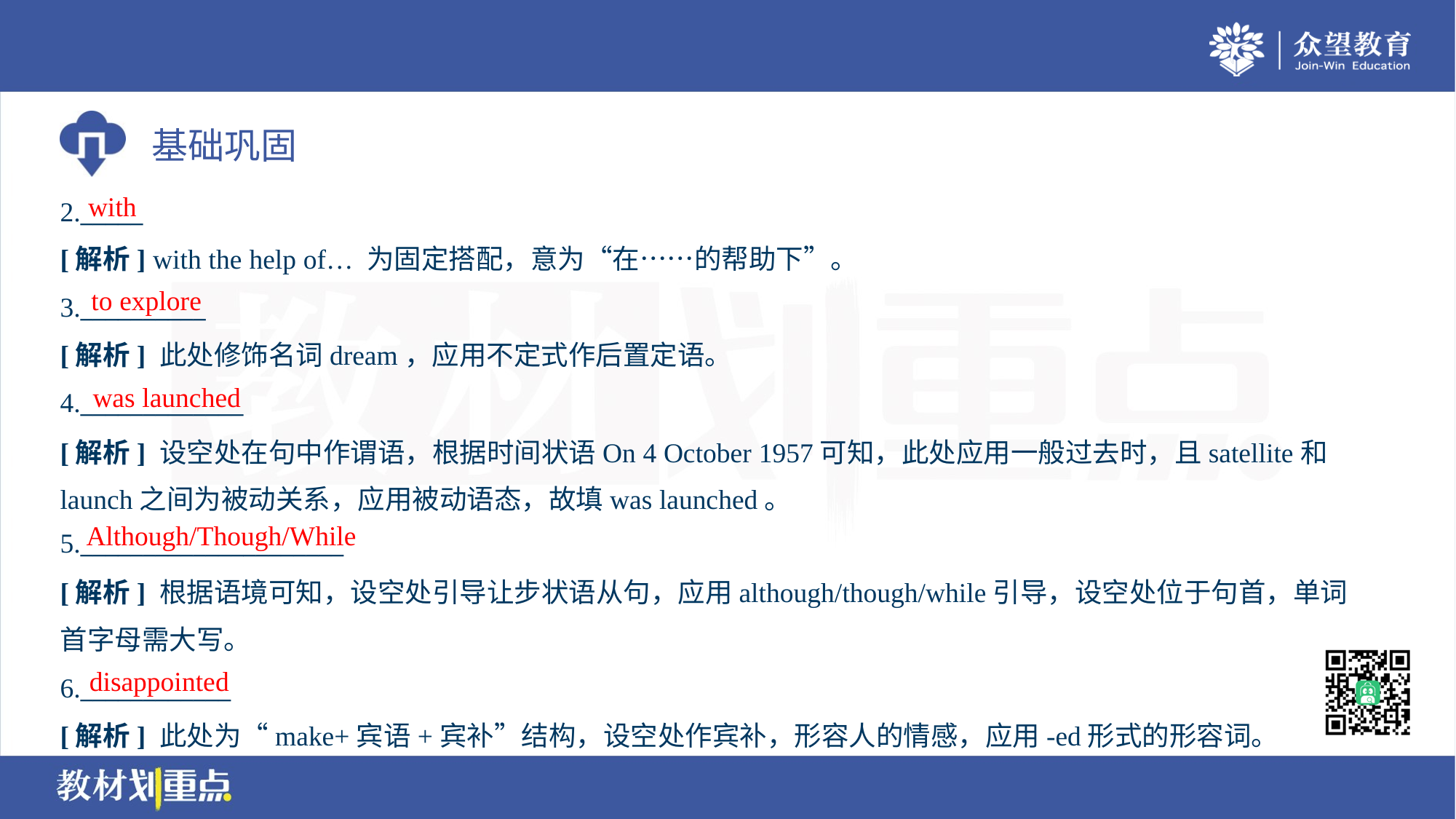

with
2._____
[解析] with the help of… 为固定搭配，意为“在……的帮助下”。
to explore
3.__________
[解析] 此处修饰名词dream，应用不定式作后置定语。
was launched
4._____________
[解析] 设空处在句中作谓语，根据时间状语On 4 October 1957可知，此处应用一般过去时，且satellite和
launch之间为被动关系，应用被动语态，故填was launched。
Although/Though/While
5._____________________
[解析] 根据语境可知，设空处引导让步状语从句，应用although/though/while引导，设空处位于句首，单词
首字母需大写。
disappointed
6.____________
[解析] 此处为“make+宾语+宾补”结构，设空处作宾补，形容人的情感，应用-ed形式的形容词。